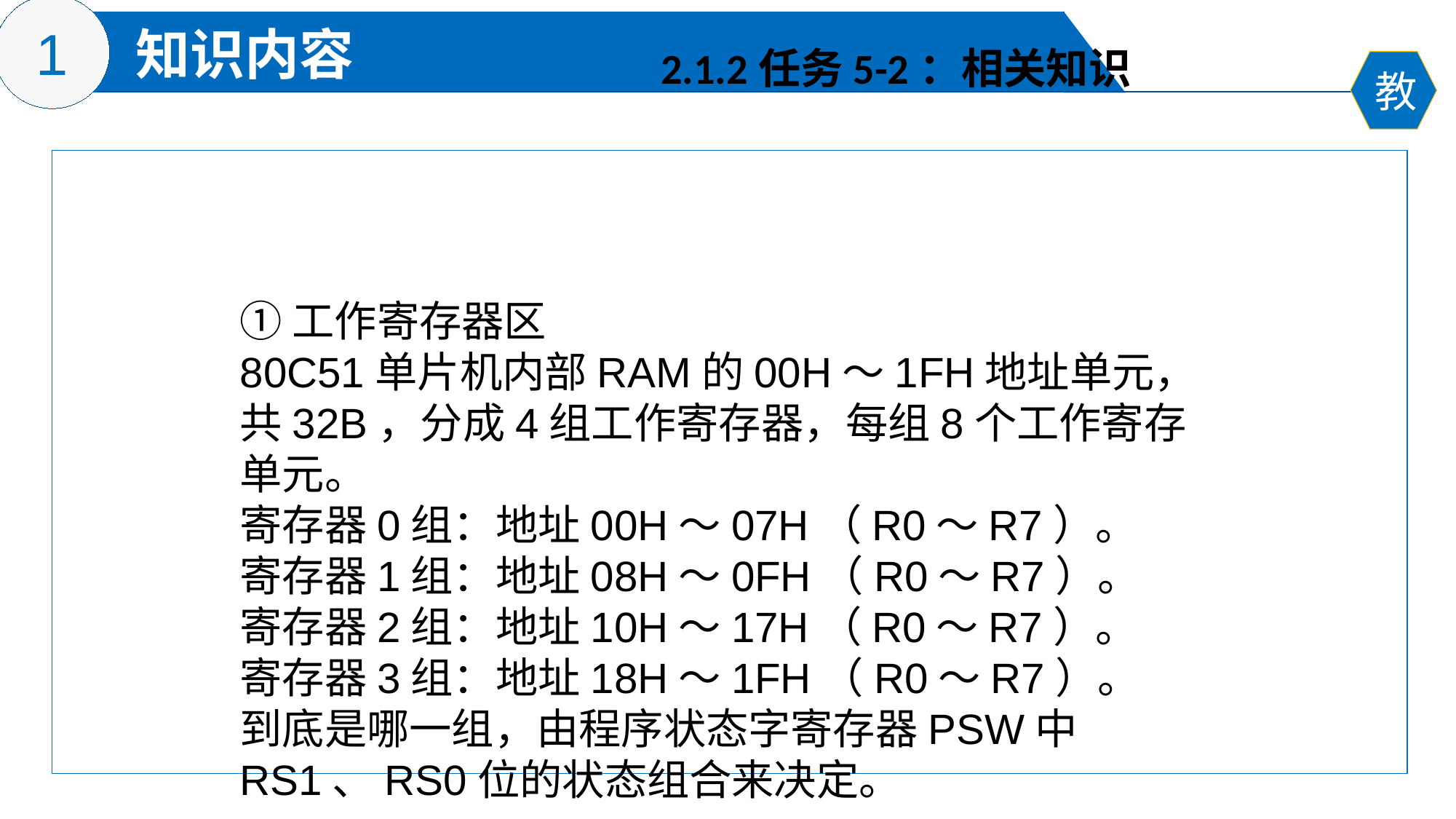

2.1.2任务5-2：相关知识
①工作寄存器区
80C51单片机内部RAM的00H～1FH地址单元，共32B，分成4组工作寄存器，每组8个工作寄存单元。
寄存器0组：地址00H～07H（R0～R7）。
寄存器1组：地址08H～0FH（R0～R7）。
寄存器2组：地址10H～17H（R0～R7）。
寄存器3组：地址18H～1FH（R0～R7）。
到底是哪一组，由程序状态字寄存器PSW中RS1、RS0位的状态组合来决定。